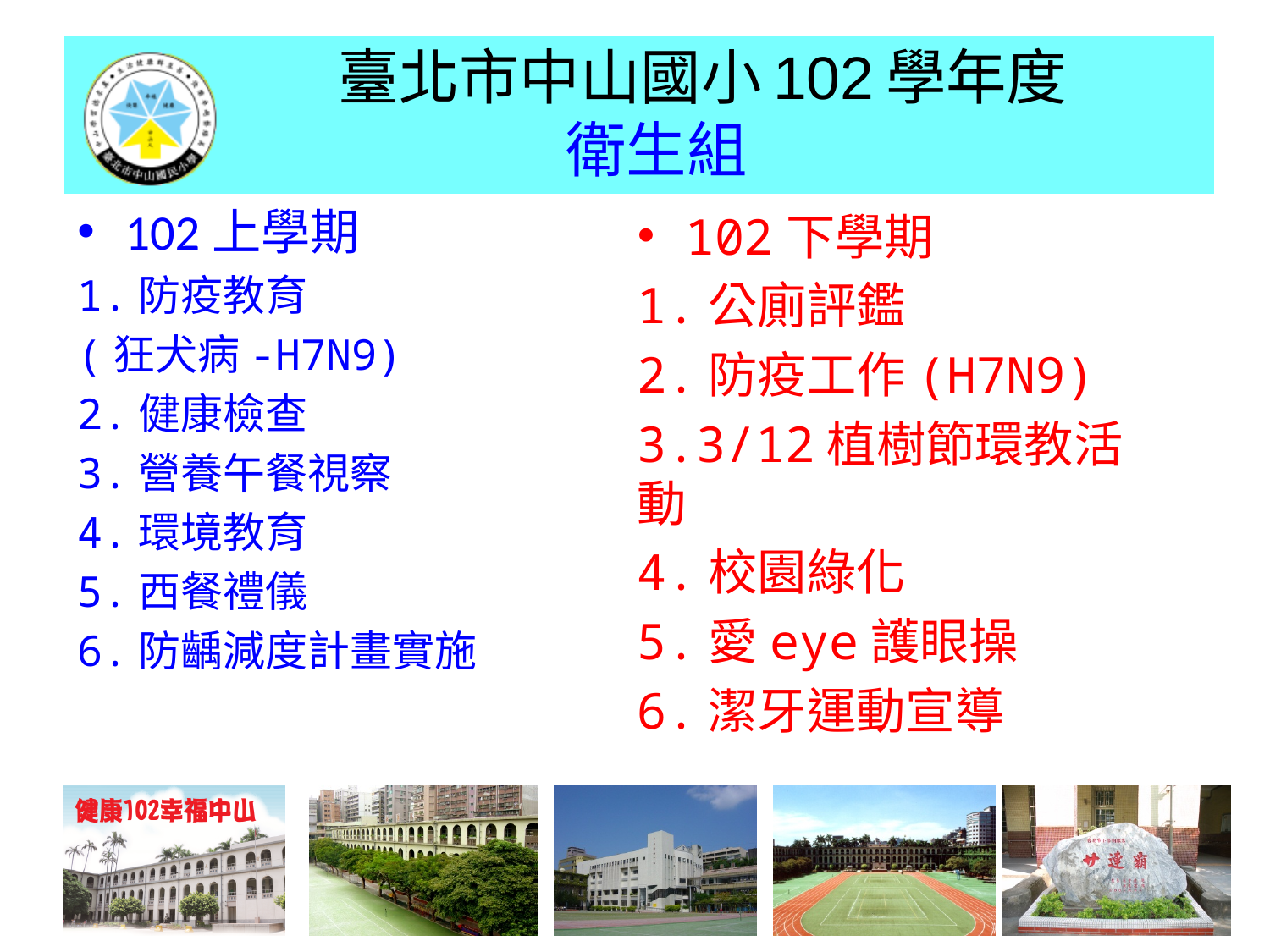

# 臺北市中山國小102學年度 衛生組
102上學期
1.防疫教育
(狂犬病-H7N9)
2.健康檢查
3.營養午餐視察
4.環境教育
5.西餐禮儀
6.防齲減度計畫實施
102下學期
1.公廁評鑑
2.防疫工作(H7N9)
3.3/12植樹節環教活動
4.校園綠化
5.愛eye護眼操
6.潔牙運動宣導